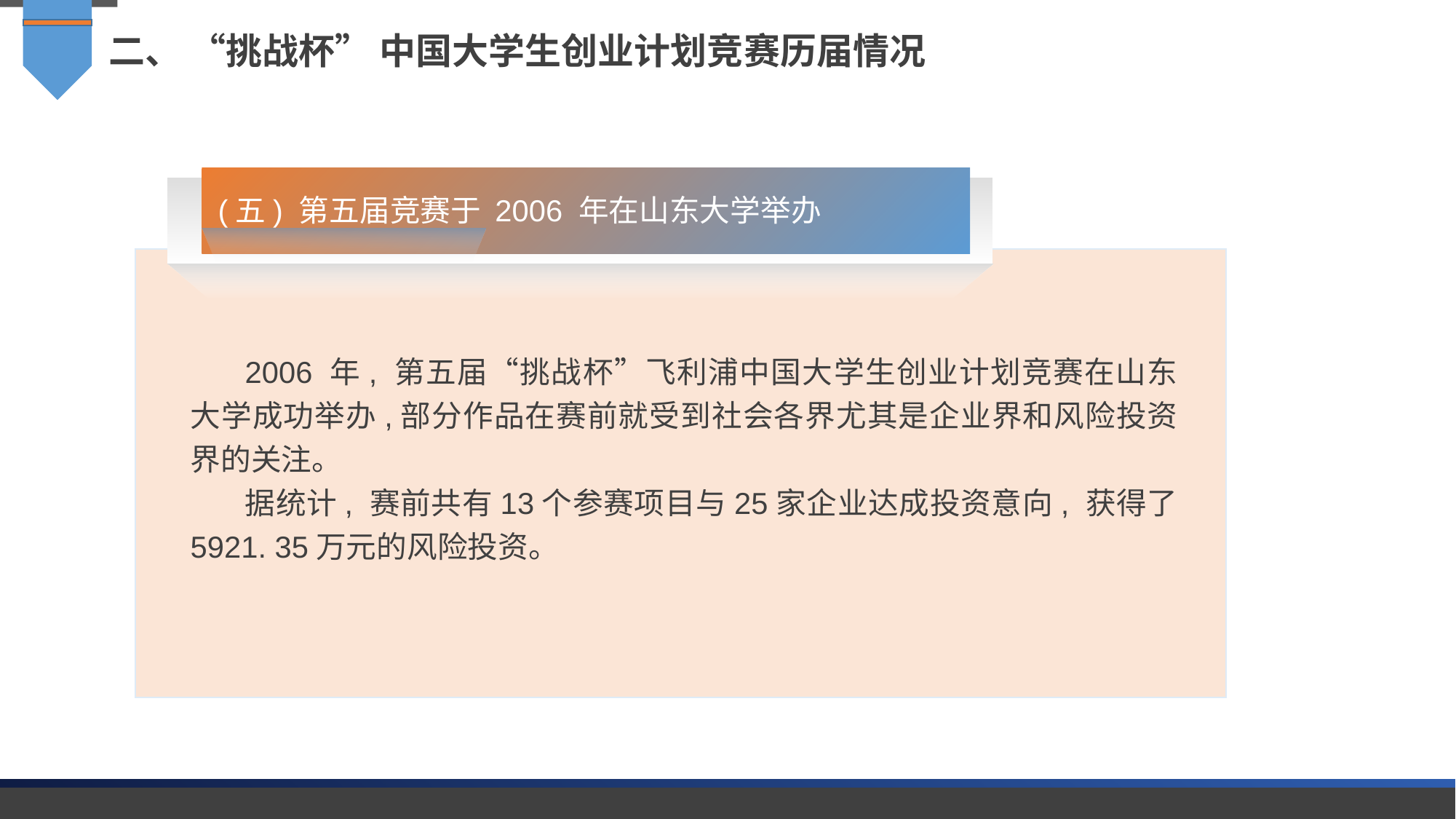

二、 “挑战杯” 中国大学生创业计划竞赛历届情况

(五) 第五届竞赛于 2006 年在山东大学举办

2006 年, 第五届“挑战杯”飞利浦中国大学生创业计划竞赛在山东大学成功举办,部分作品在赛前就受到社会各界尤其是企业界和风险投资界的关注。
据统计, 赛前共有13个参赛项目与25家企业达成投资意向, 获得了 5921. 35万元的风险投资。